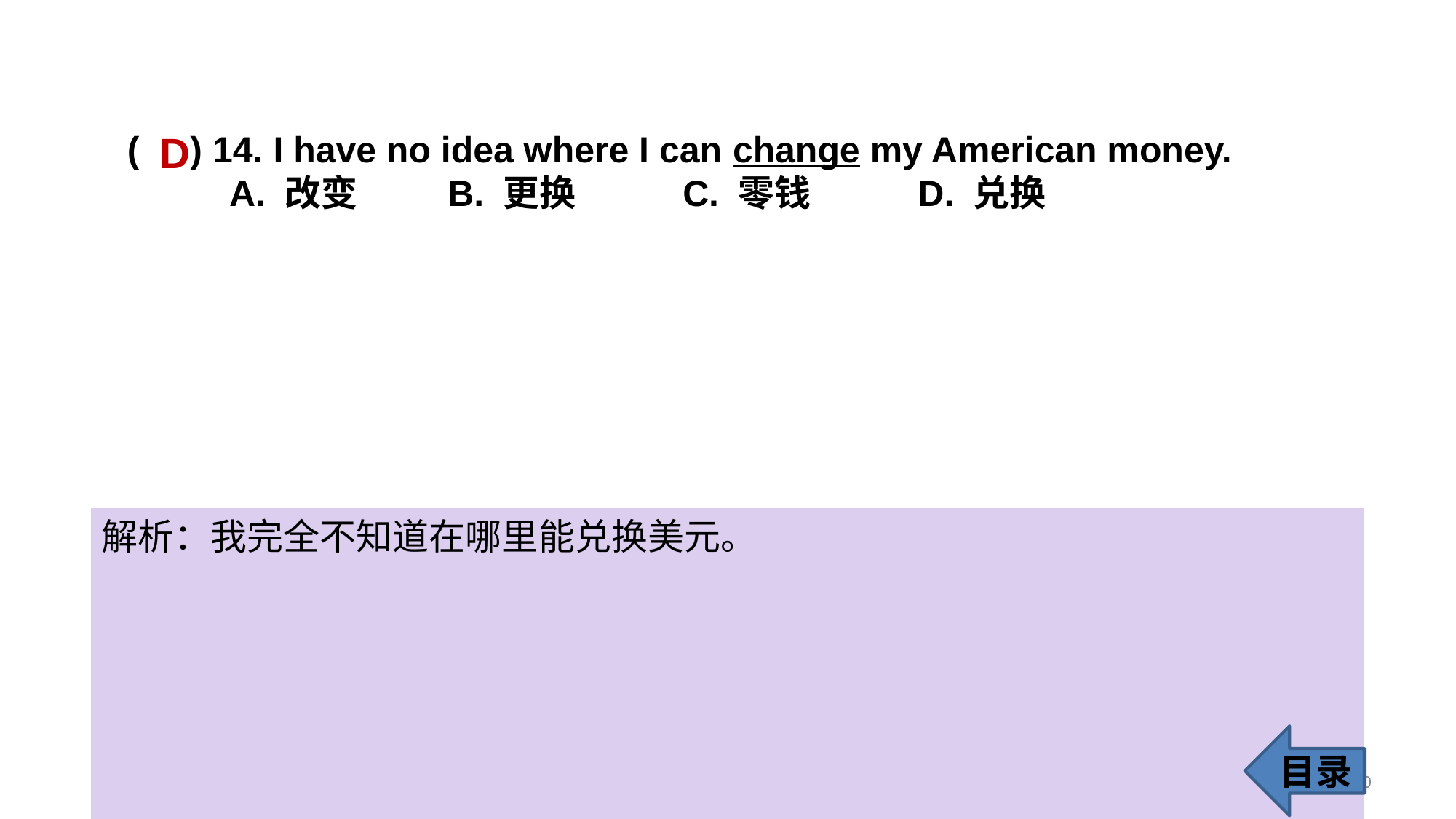

D
(     ) 14. I have no idea where I can change my American money.
          A. 改变          B. 更换            C. 零钱            D. 兑换
解析：我完全不知道在哪里能兑换美元。

目录
20